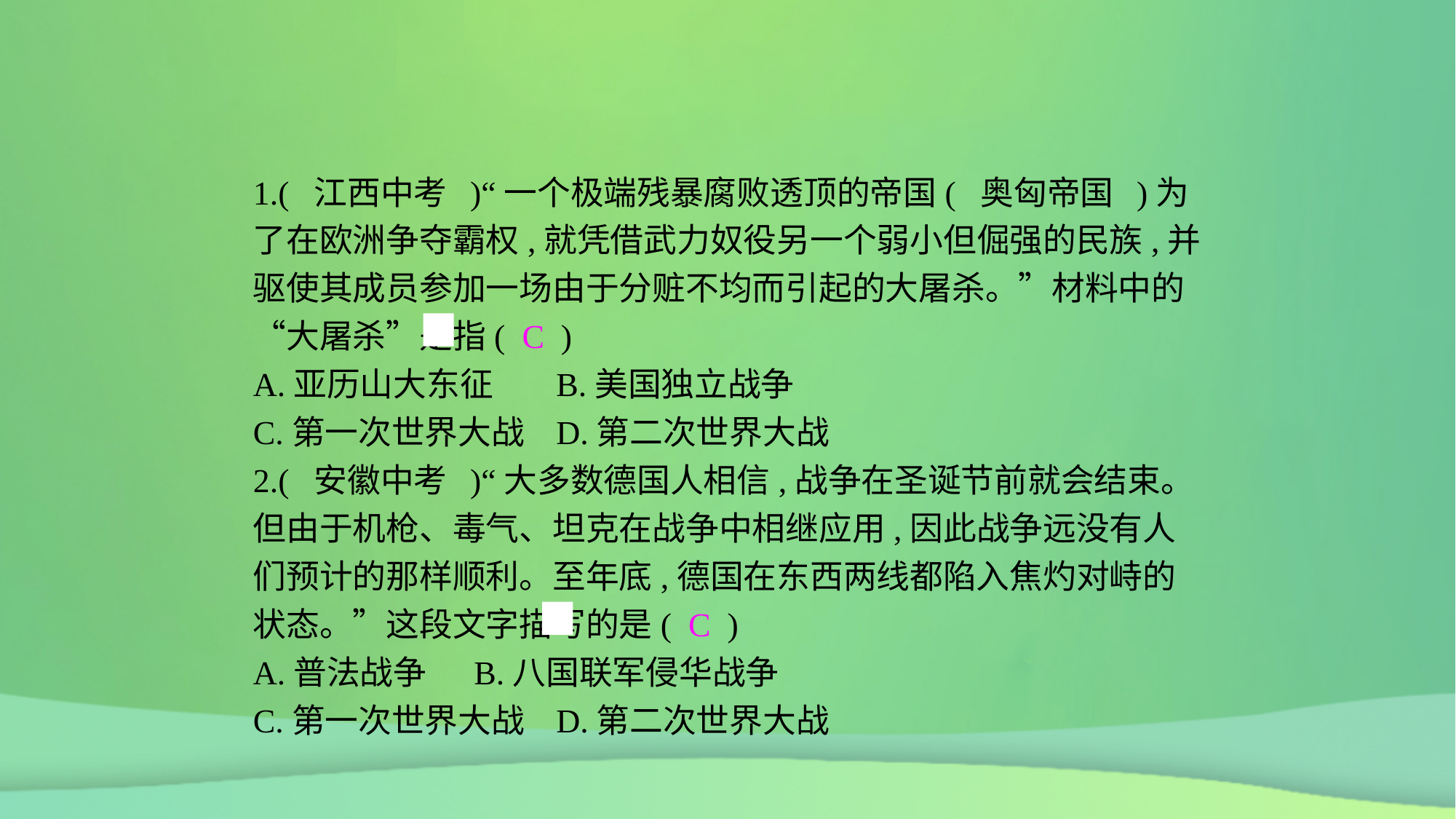

1.(  江西中考  )“一个极端残暴腐败透顶的帝国(  奥匈帝国  )为了在欧洲争夺霸权,就凭借武力奴役另一个弱小但倔强的民族,并驱使其成员参加一场由于分赃不均而引起的大屠杀。”材料中的“大屠杀”是指(  C  )
A.亚历山大东征	B.美国独立战争
C.第一次世界大战	D.第二次世界大战
2.(  安徽中考  )“大多数德国人相信,战争在圣诞节前就会结束。但由于机枪、毒气、坦克在战争中相继应用,因此战争远没有人们预计的那样顺利。至年底,德国在东西两线都陷入焦灼对峙的状态。”这段文字描写的是(  C  )
A.普法战争	B.八国联军侵华战争
C.第一次世界大战	D.第二次世界大战